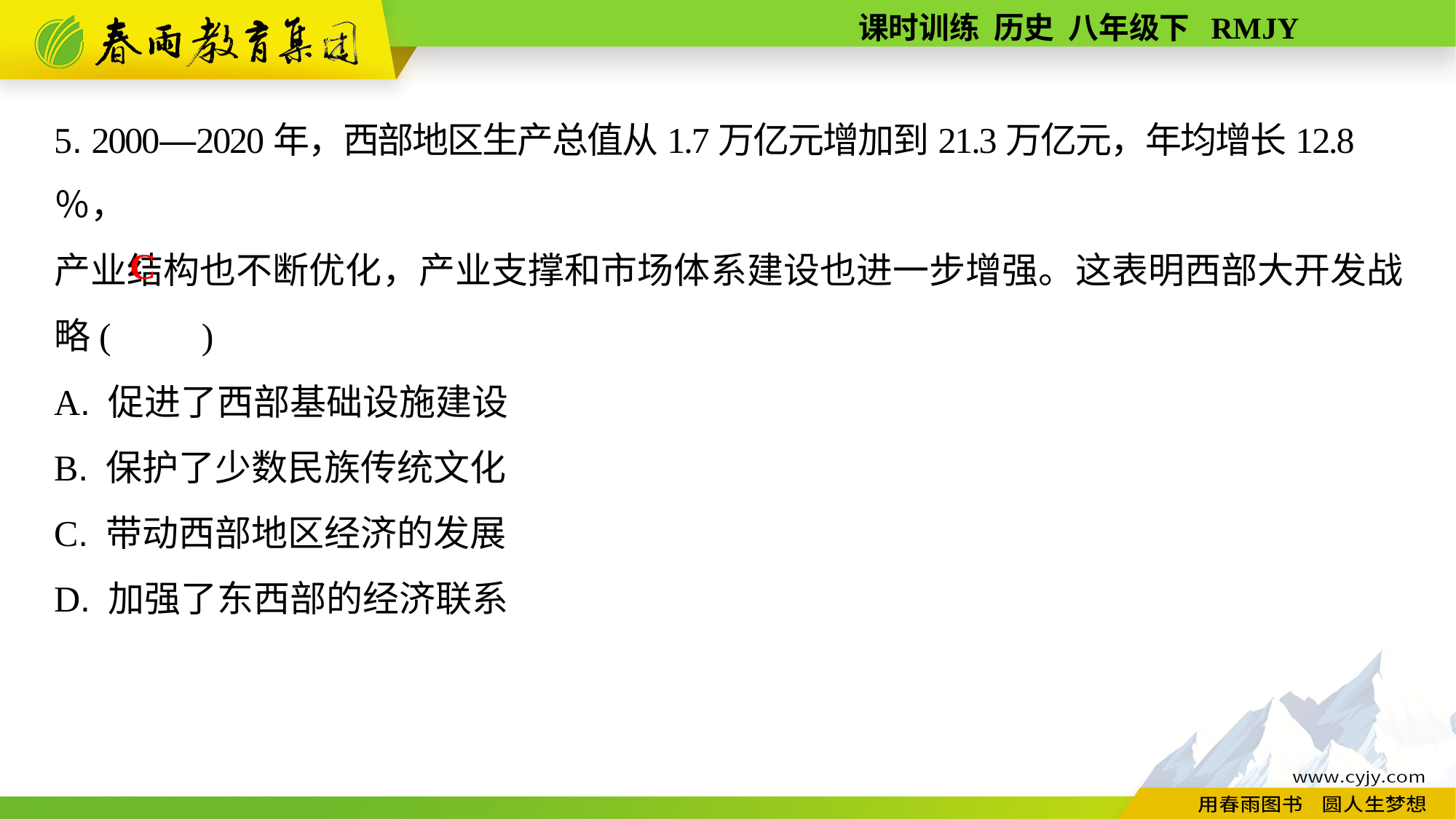

5. 2000—2020年，西部地区生产总值从1.7万亿元增加到21.3万亿元，年均增长12.8％，
产业结构也不断优化，产业支撑和市场体系建设也进一步增强。这表明西部大开发战略(　　)
A. 促进了西部基础设施建设
B. 保护了少数民族传统文化
C. 带动西部地区经济的发展
D. 加强了东西部的经济联系
C